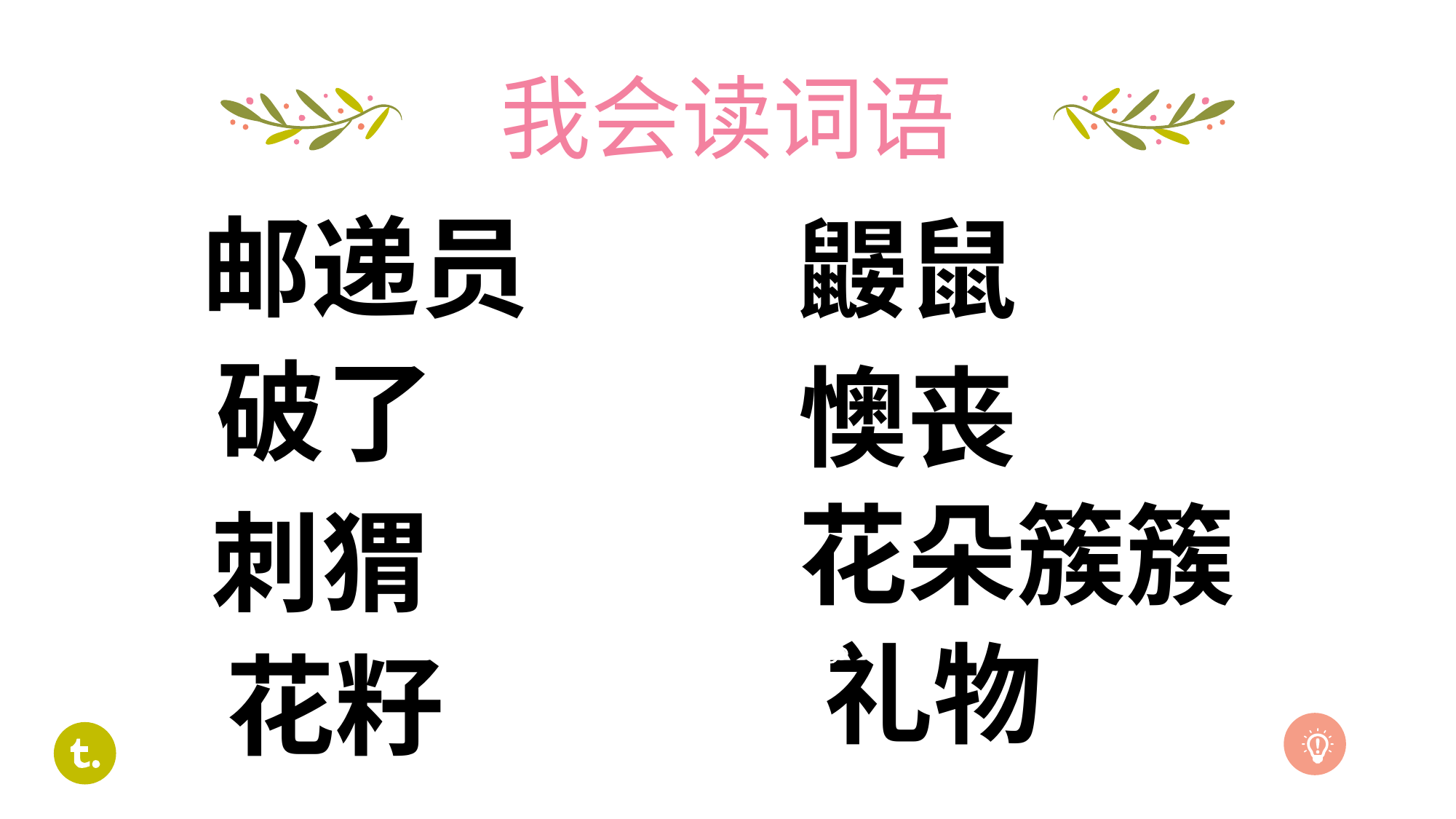

# 我会读词语
邮递员
鼹鼠

破了
懊丧

花朵簇簇
刺猬
礼物
花籽